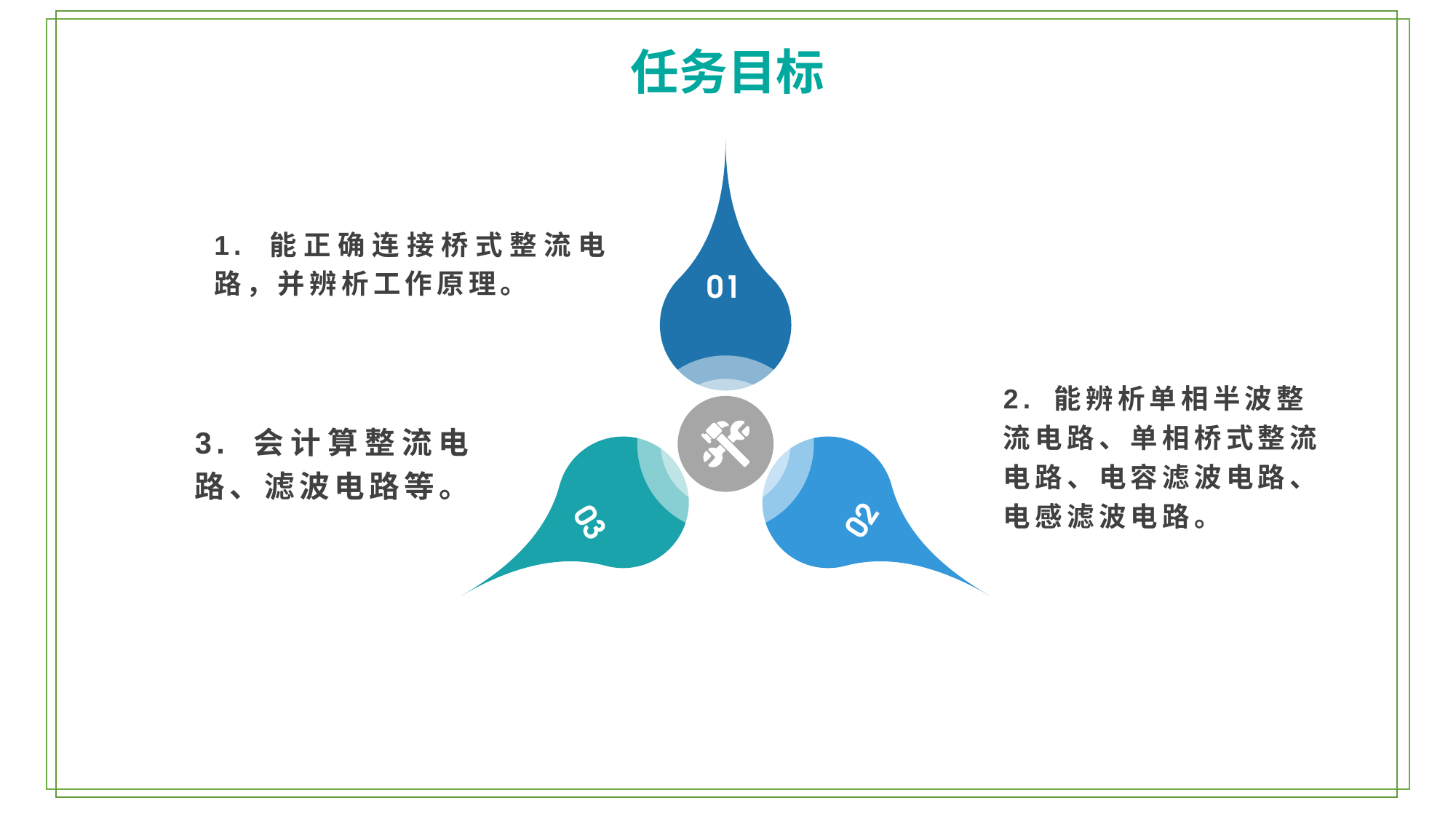

任务目标
1. 能正确连接桥式整流电路，并辨析工作原理。

01

3. 会计算整流电路、滤波电路等。
2. 能辨析单相半波整流电路、单相桥式整流电路、电容滤波电路、电感滤波电路。

02
03